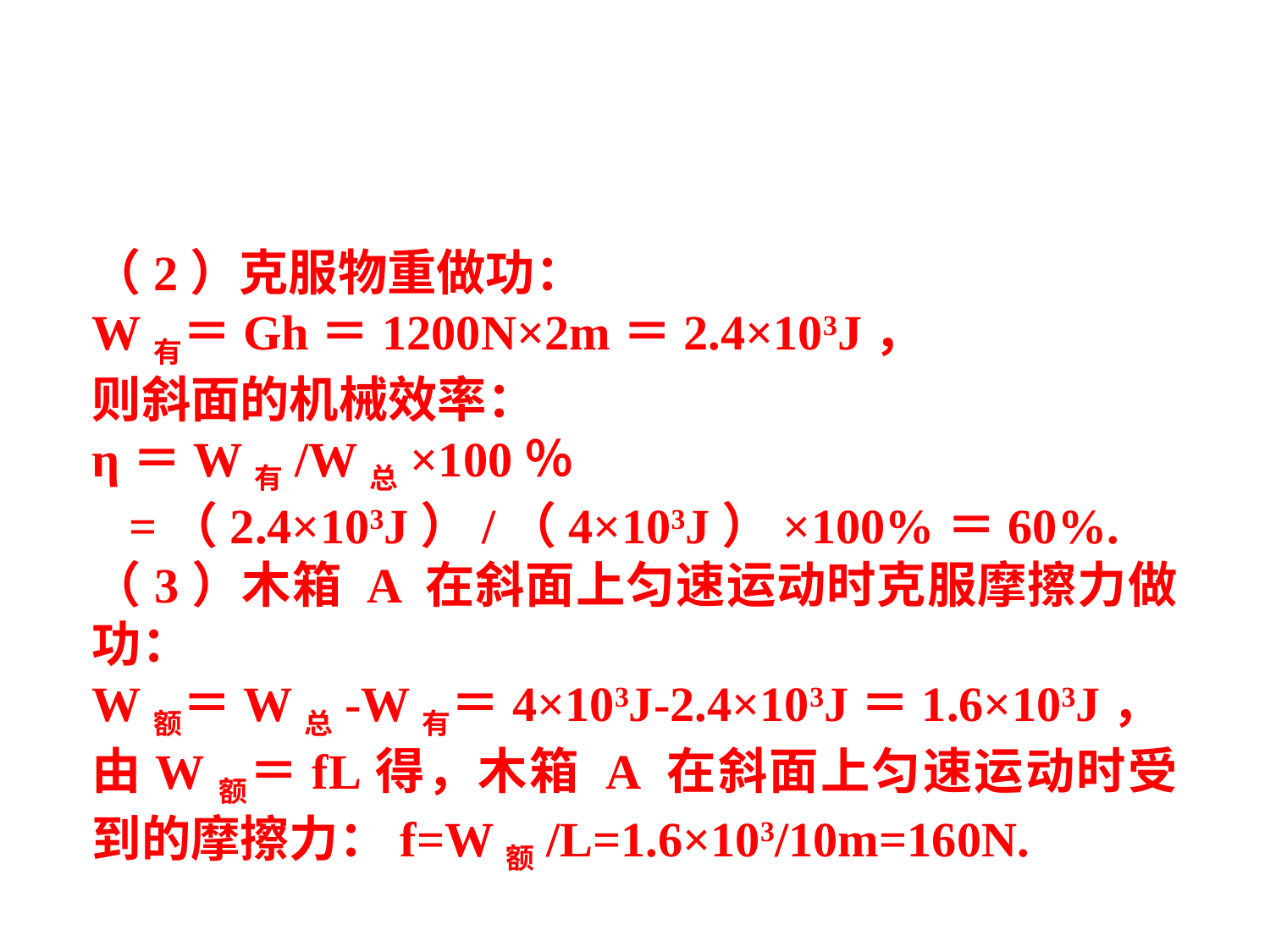

（2）克服物重做功：
W有＝Gh＝1200N×2m＝2.4×103J，
则斜面的机械效率：
η＝W有/W总×100％
   =（2.4×103J）/（4×103J）×100%＝60%.
（3）木箱 A 在斜面上匀速运动时克服摩擦力做功：
W额＝W总-W有＝4×103J-2.4×103J＝1.6×103J，
由W额＝fL得，木箱 A 在斜面上匀速运动时受到的摩擦力：f=W额/L=1.6×103/10m=160N.